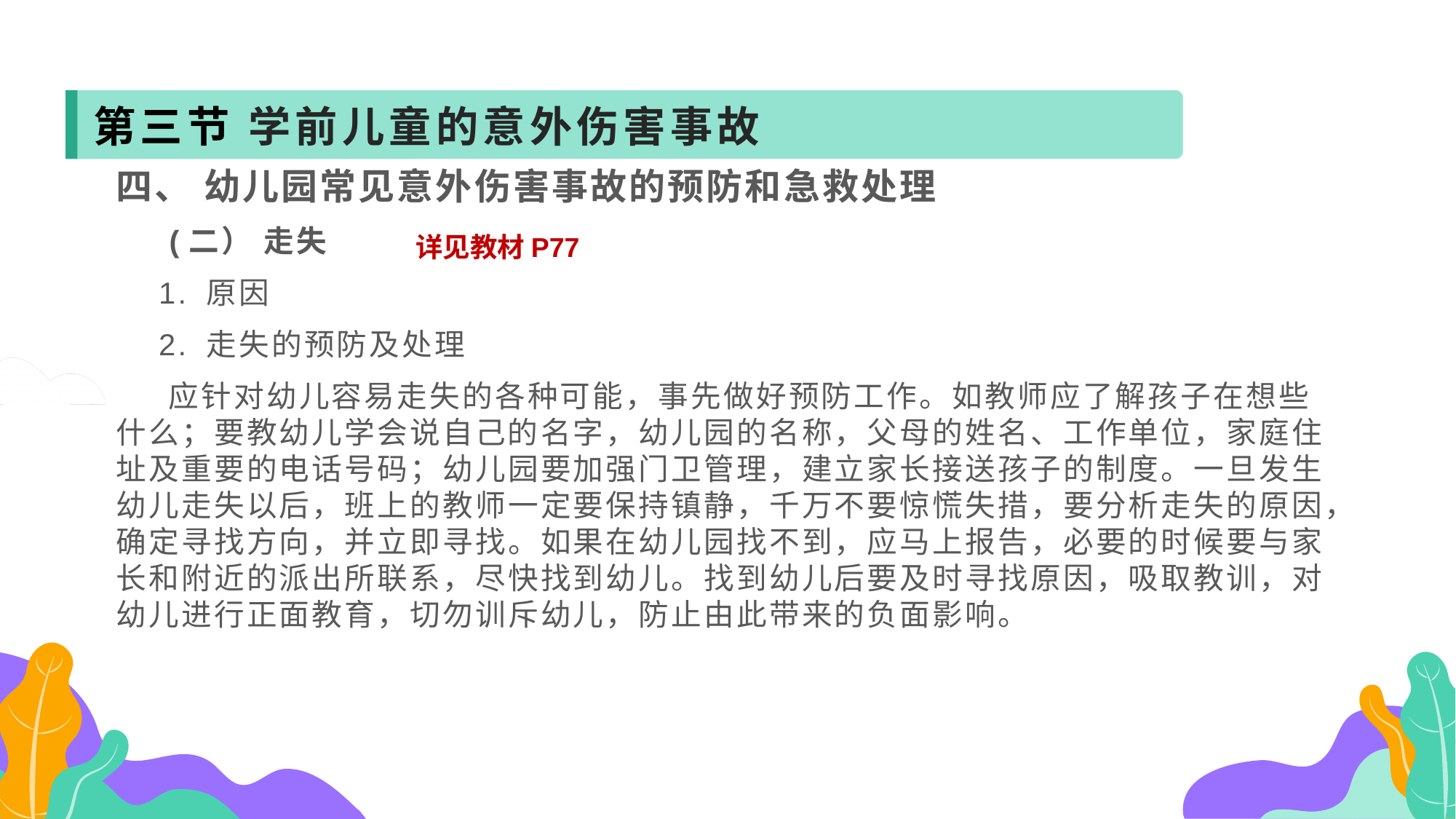

第三节 学前儿童的意外伤害事故
四、 幼儿园常见意外伤害事故的预防和急救处理
     (二） 走失
    1. 原因
    2. 走失的预防及处理
     应针对幼儿容易走失的各种可能，事先做好预防工作。如教师应了解孩子在想些什么；要教幼儿学会说自己的名字，幼儿园的名称，父母的姓名、工作单位，家庭住址及重要的电话号码；幼儿园要加强门卫管理，建立家长接送孩子的制度。一旦发生幼儿走失以后，班上的教师一定要保持镇静，千万不要惊慌失措，要分析走失的原因，确定寻找方向，并立即寻找。如果在幼儿园找不到，应马上报告，必要的时候要与家长和附近的派出所联系，尽快找到幼儿。找到幼儿后要及时寻找原因，吸取教训，对幼儿进行正面教育，切勿训斥幼儿，防止由此带来的负面影响。
详见教材P77